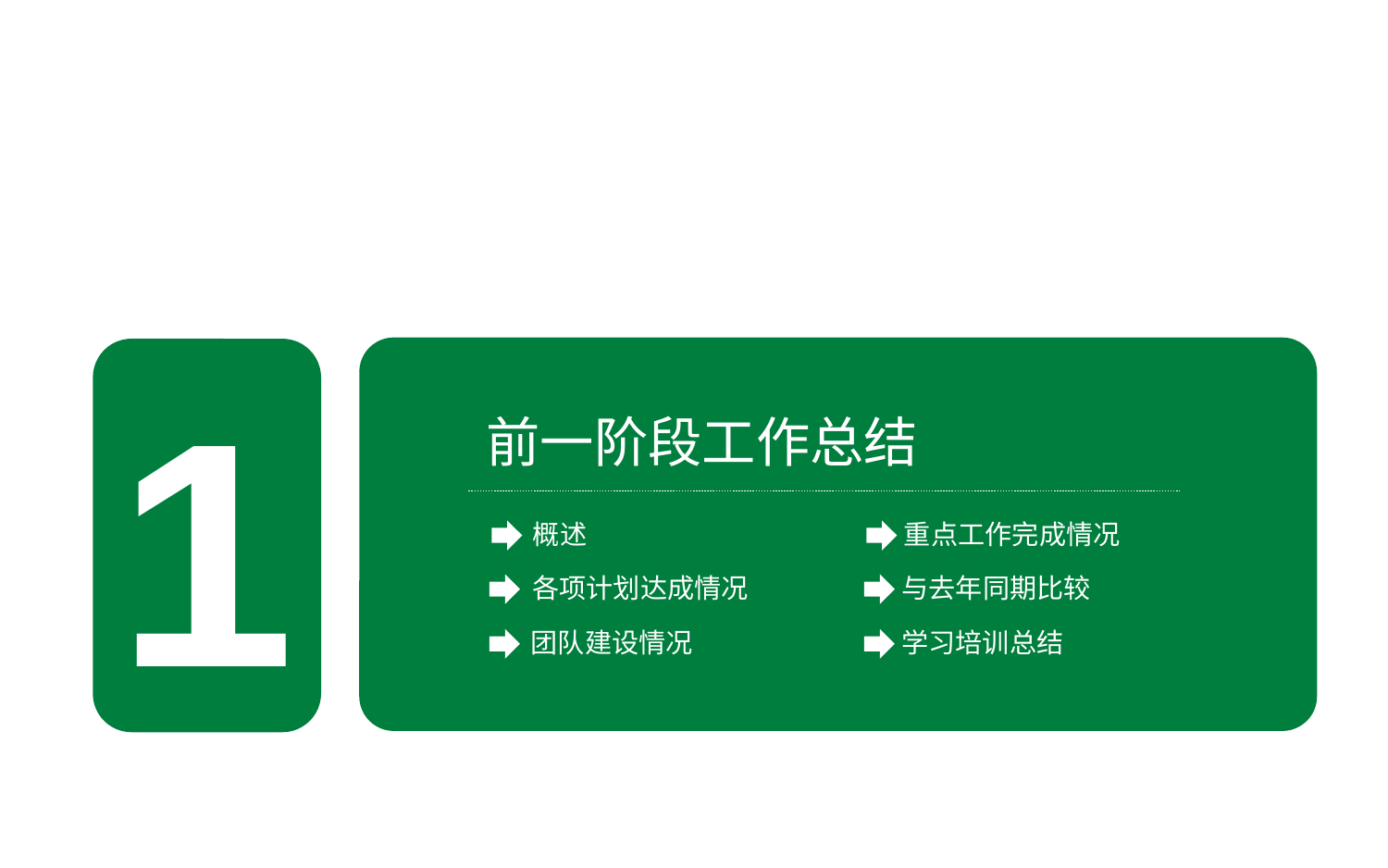

1
前一阶段工作总结
概述
重点工作完成情况

各项计划达成情况
与去年同期比较

团队建设情况
学习培训总结